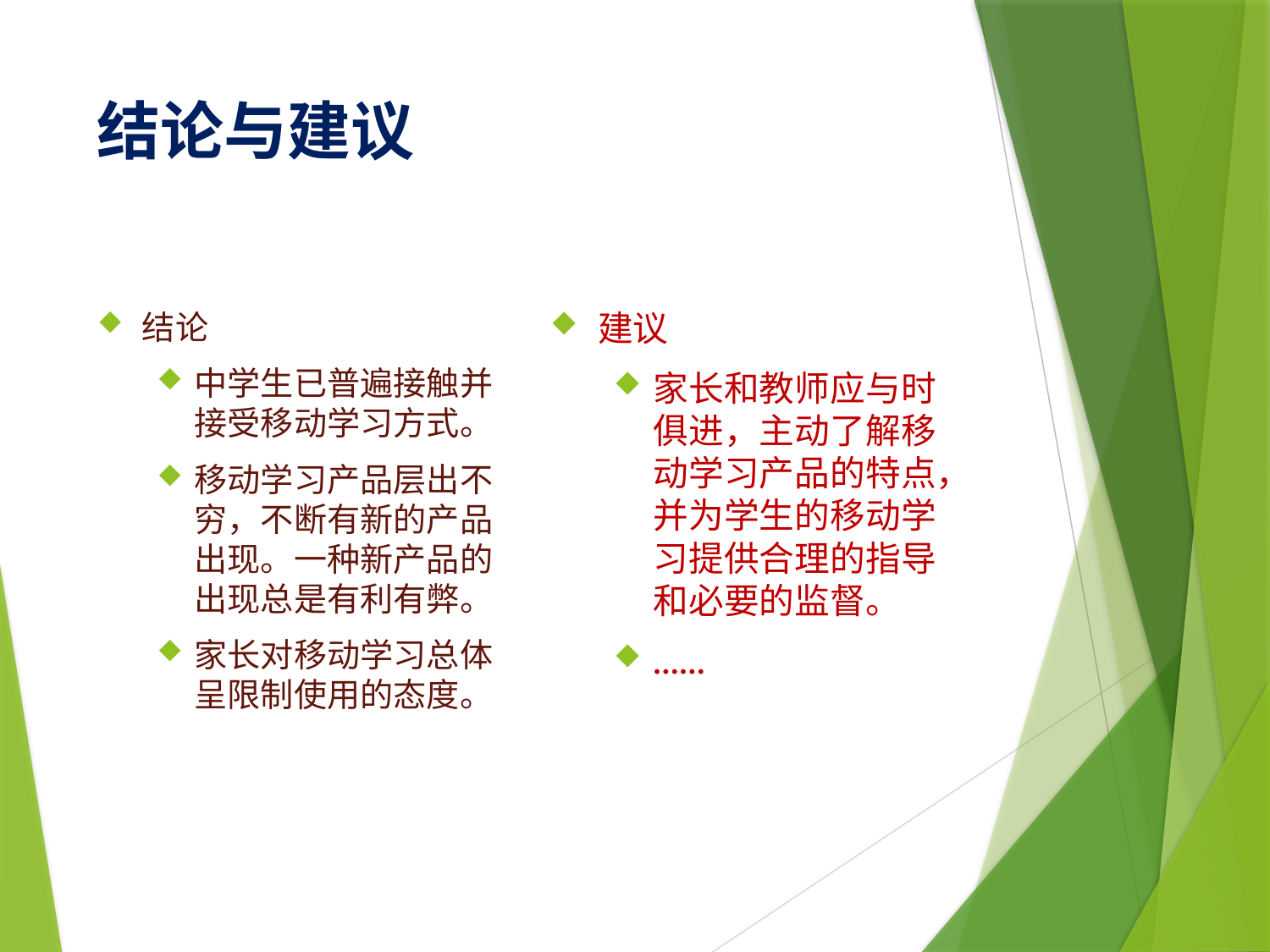

# 结论与建议
结论
中学生已普遍接触并接受移动学习方式。
移动学习产品层出不穷，不断有新的产品出现。一种新产品的出现总是有利有弊。
家长对移动学习总体呈限制使用的态度。

建议
家长和教师应与时俱进，主动了解移动学习产品的特点，并为学生的移动学习提供合理的指导和必要的监督。
……